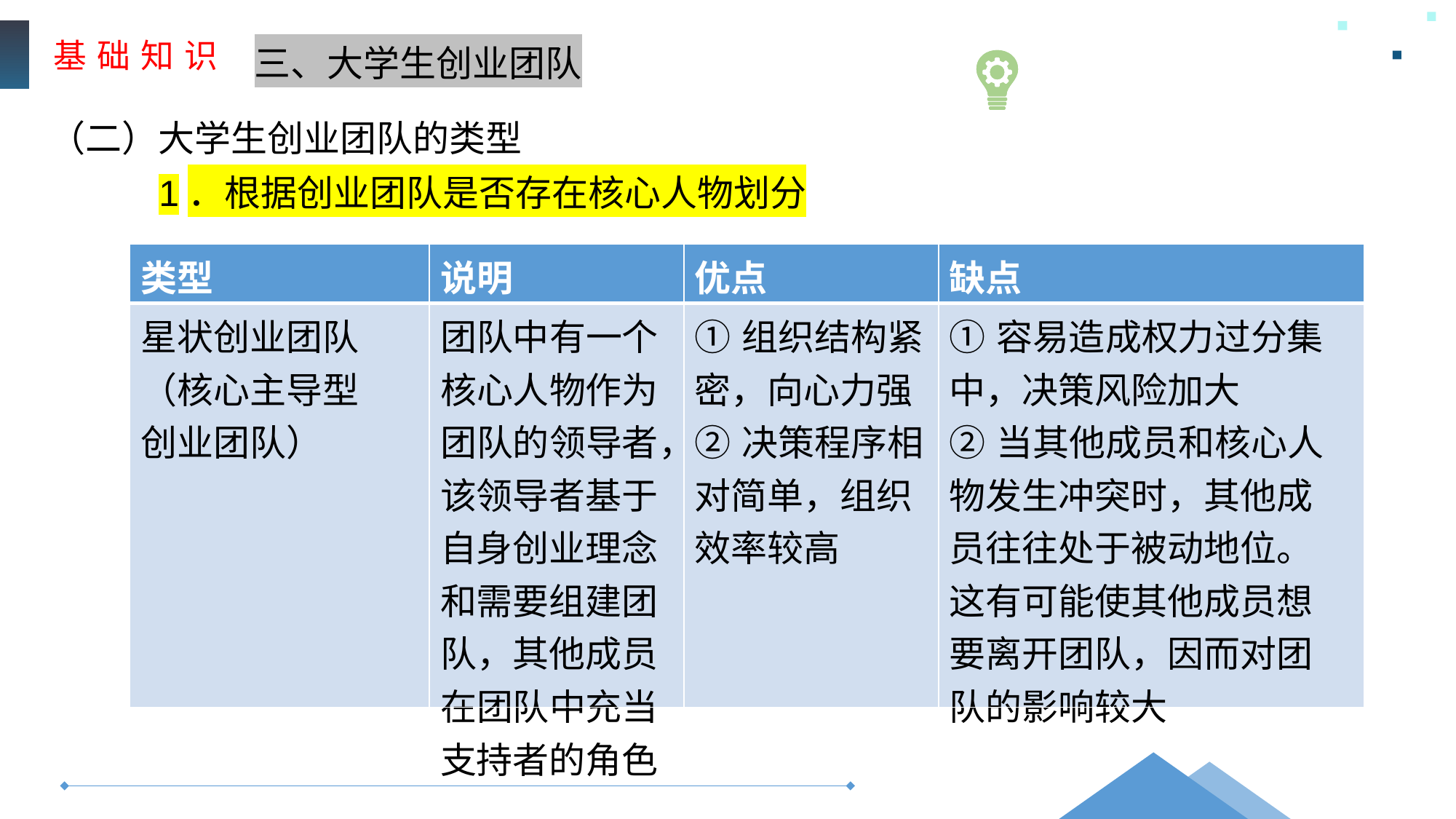

基 础 知 识

三、大学生创业团队

（二）大学生创业团队的类型
1．根据创业团队是否存在核心人物划分
| 类型 | 说明 | 优点 | 缺点 |
| --- | --- | --- | --- |
| 星状创业团队 （核心主导型 创业团队） | 团队中有一个核心人物作为团队的领导者，该领导者基于自身创业理念和需要组建团队，其他成员在团队中充当支持者的角色 | ①组织结构紧密，向心力强 ②决策程序相对简单，组织效率较高 | ①容易造成权力过分集 中，决策风险加大 ②当其他成员和核心人 物发生冲突时，其他成 员往往处于被动地位。 这有可能使其他成员想 要离开团队，因而对团 队的影响较大 |